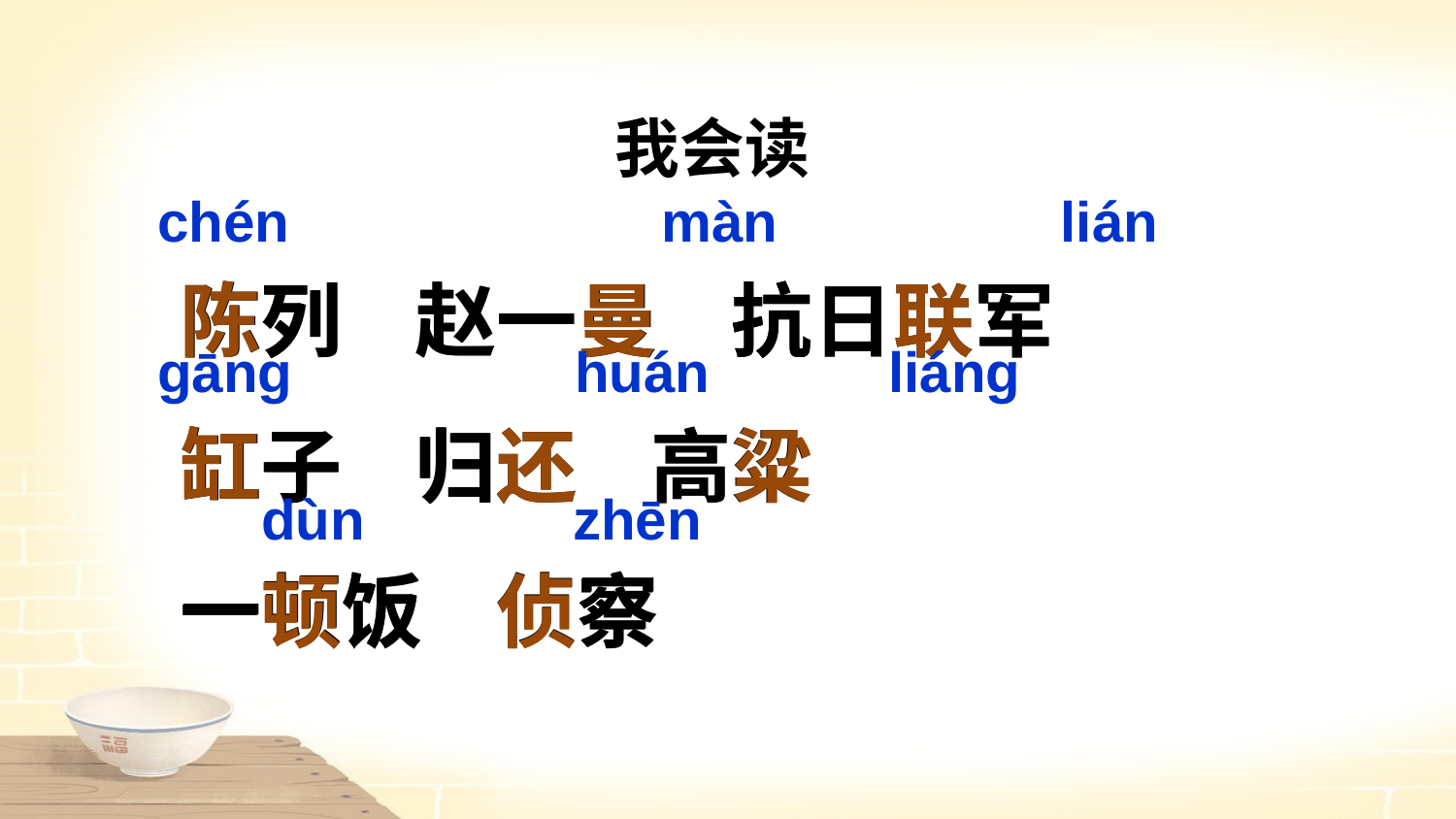

我会读
chén
màn
lián
陈列    赵一曼    抗日联军
缸子    归还    高粱
一顿饭    侦察
陈列    赵一曼    抗日联军
缸子    归还    高粱
一顿饭    侦察
ɡānɡ
huán
liánɡ
dùn
zhēn